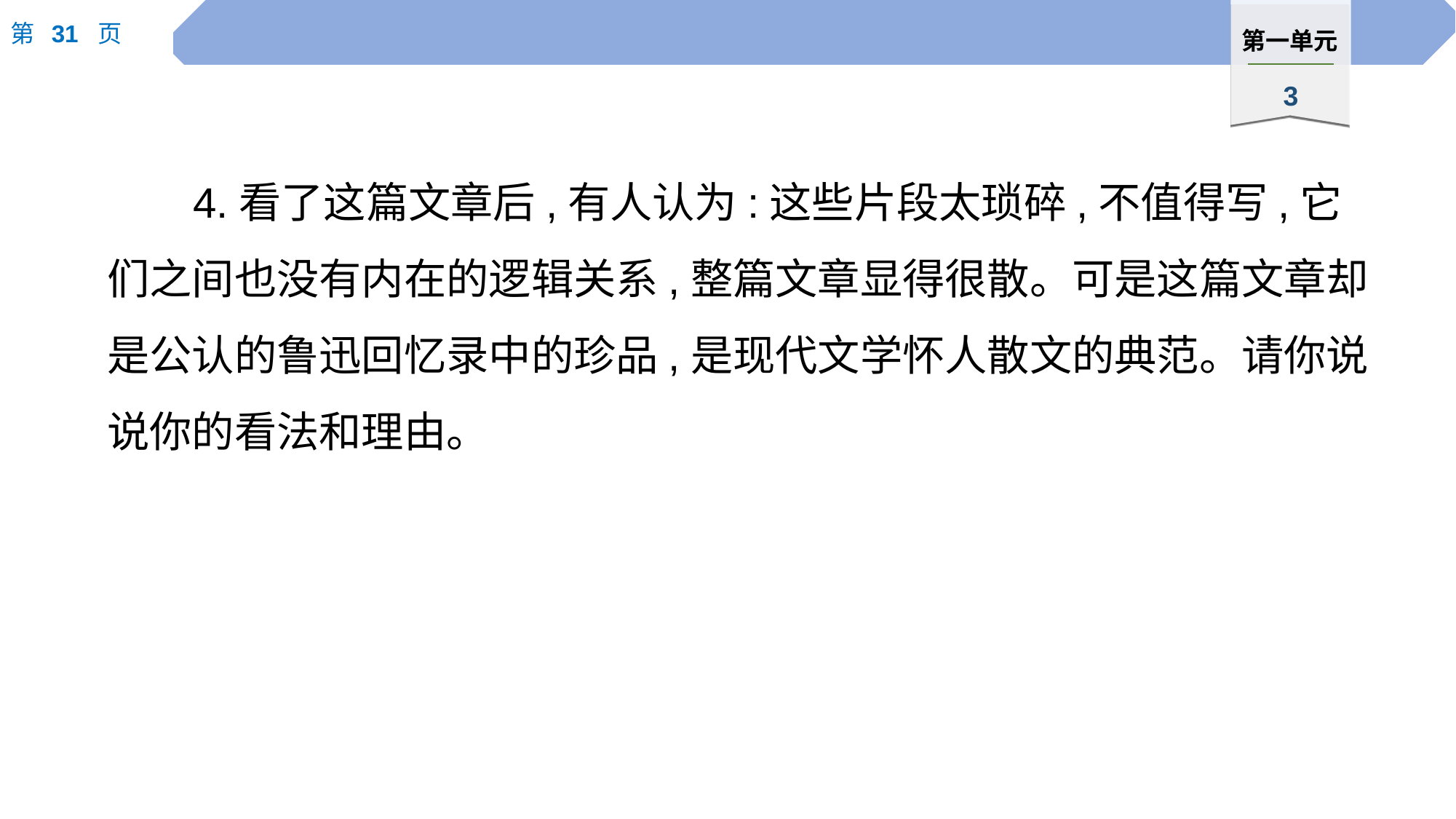

4.看了这篇文章后,有人认为:这些片段太琐碎,不值得写,它们之间也没有内在的逻辑关系,整篇文章显得很散。可是这篇文章却是公认的鲁迅回忆录中的珍品,是现代文学怀人散文的典范。请你说说你的看法和理由。